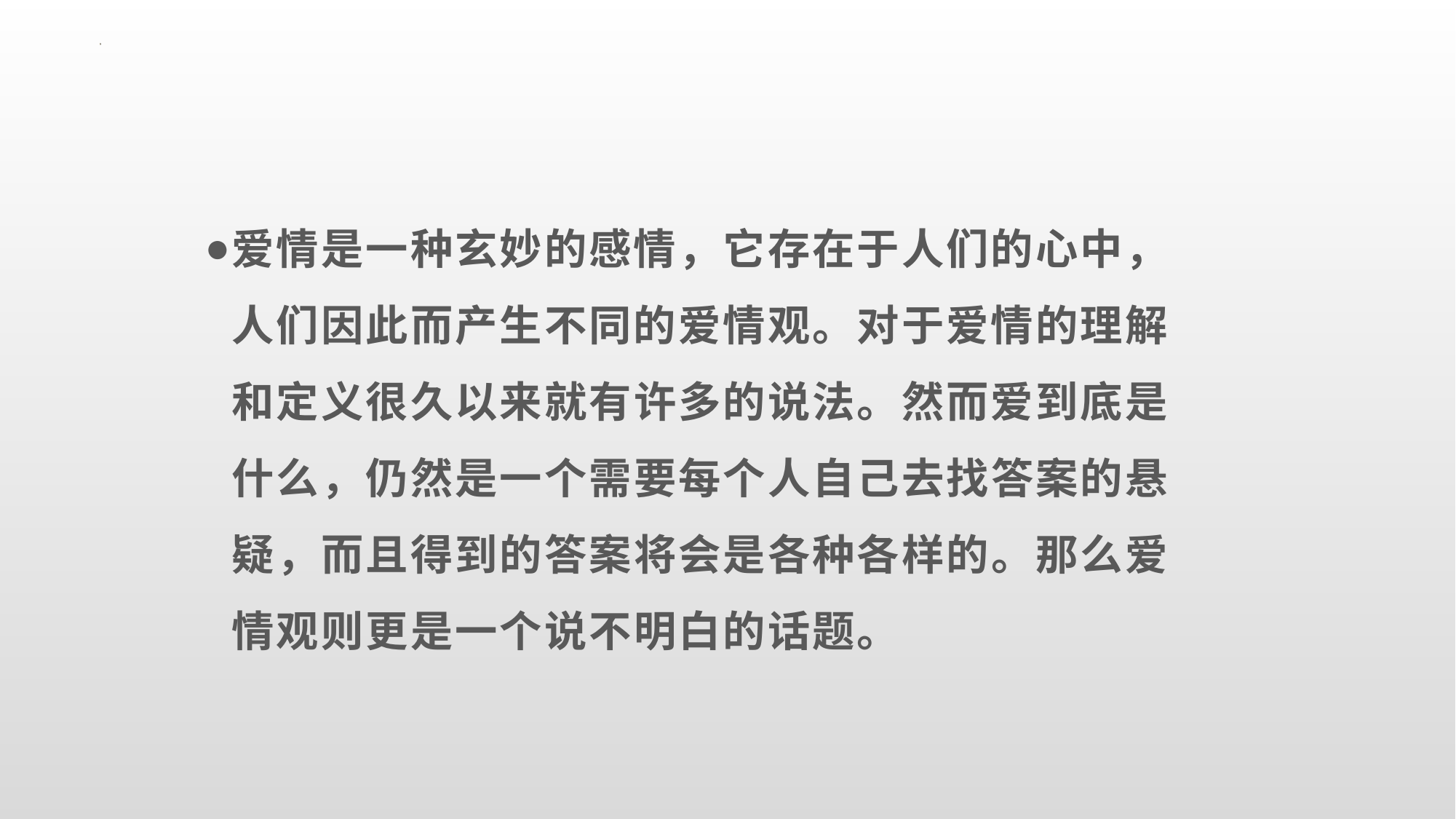

爱情是一种玄妙的感情，它存在于人们的心中，人们因此而产生不同的爱情观。对于爱情的理解和定义很久以来就有许多的说法。然而爱到底是什么，仍然是一个需要每个人自己去找答案的悬疑，而且得到的答案将会是各种各样的。那么爱情观则更是一个说不明白的话题。